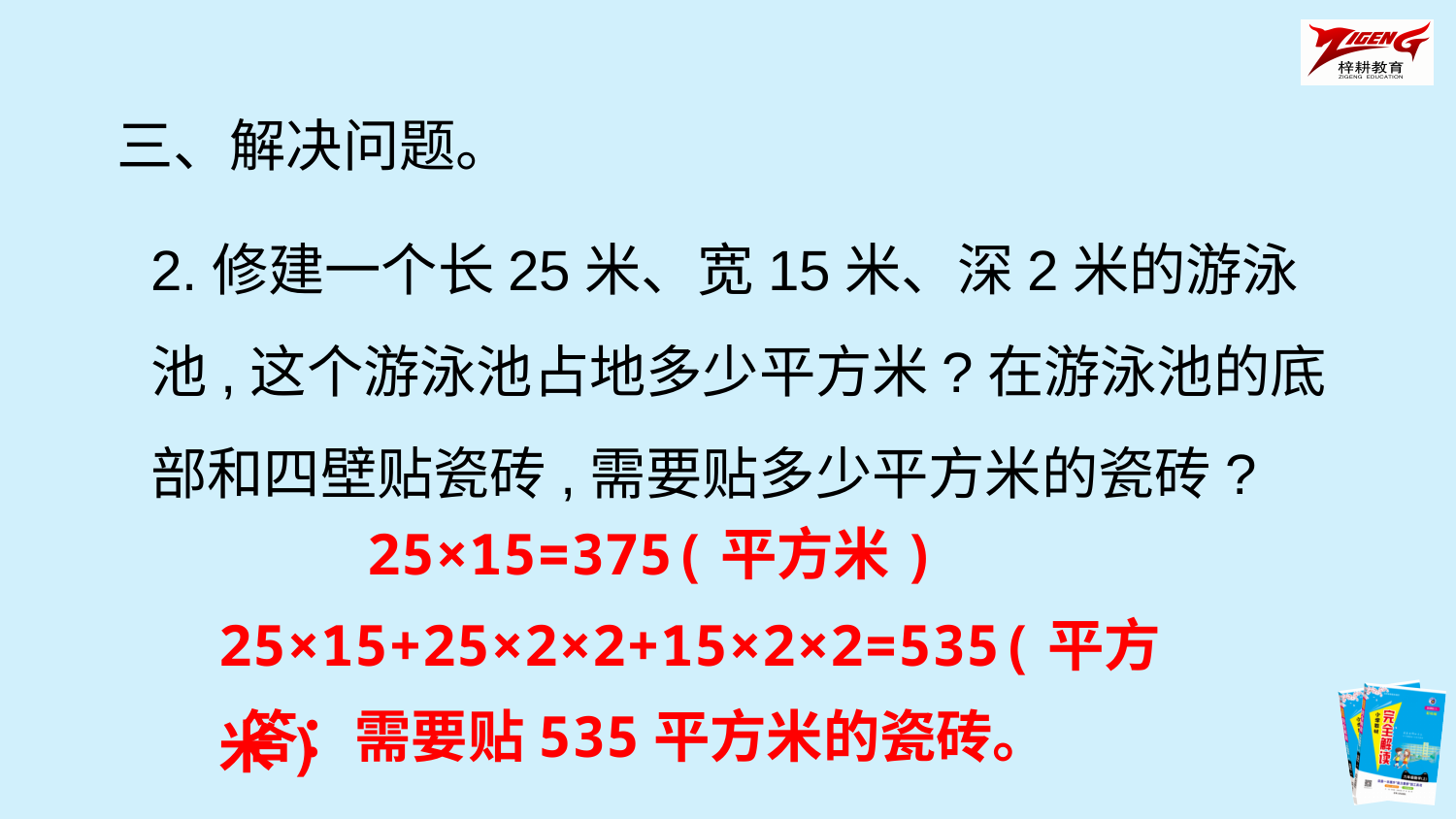

三、解决问题。
2.修建一个长25米、宽15米、深2米的游泳池,这个游泳池占地多少平方米?在游泳池的底部和四壁贴瓷砖,需要贴多少平方米的瓷砖?
25×15=375(平方米)
25×15+25×2×2+15×2×2=535(平方米)
答：需要贴535平方米的瓷砖。